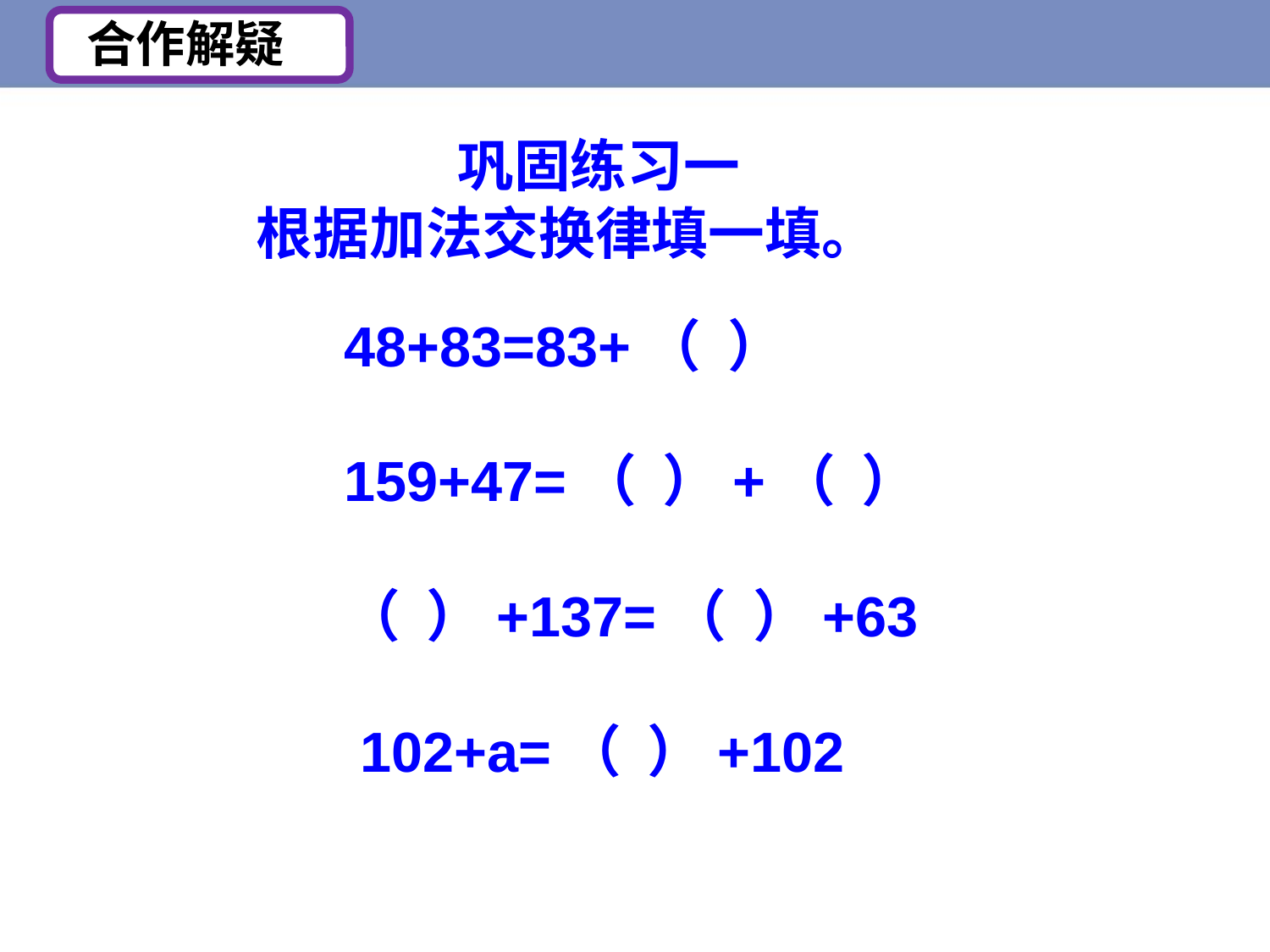

合作解疑

           巩固练习一
              根据加法交换律填一填。
48+83=83+（  ）

159+47=（  ）+（  ）

（  ）+137=（  ）+63

 102+a=（  ）+102